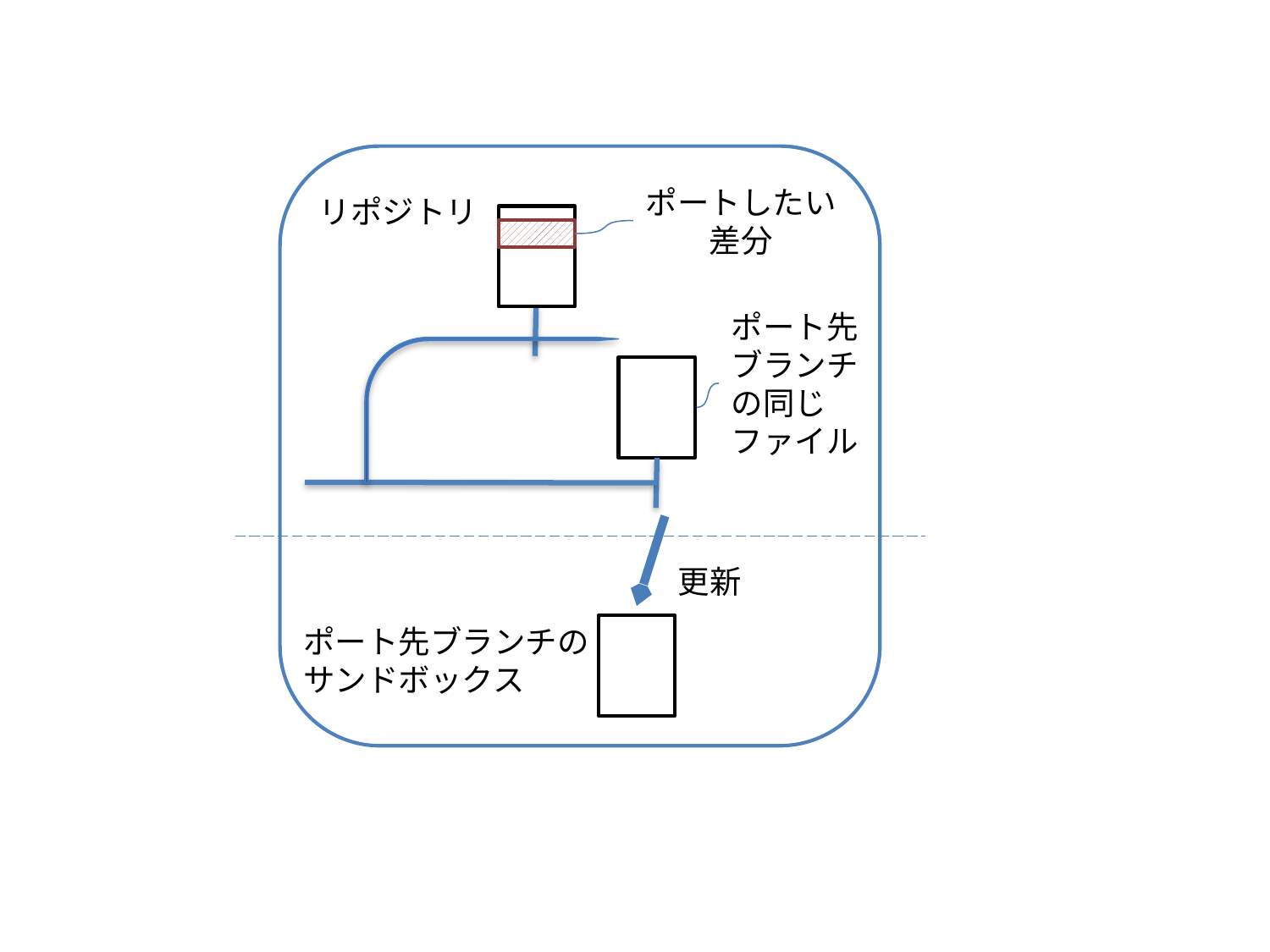

ポートしたい
差分
リポジトリ

ポート先
ブランチ
の同じ
ファイル

更新

ポート先ブランチの
サンドボックス